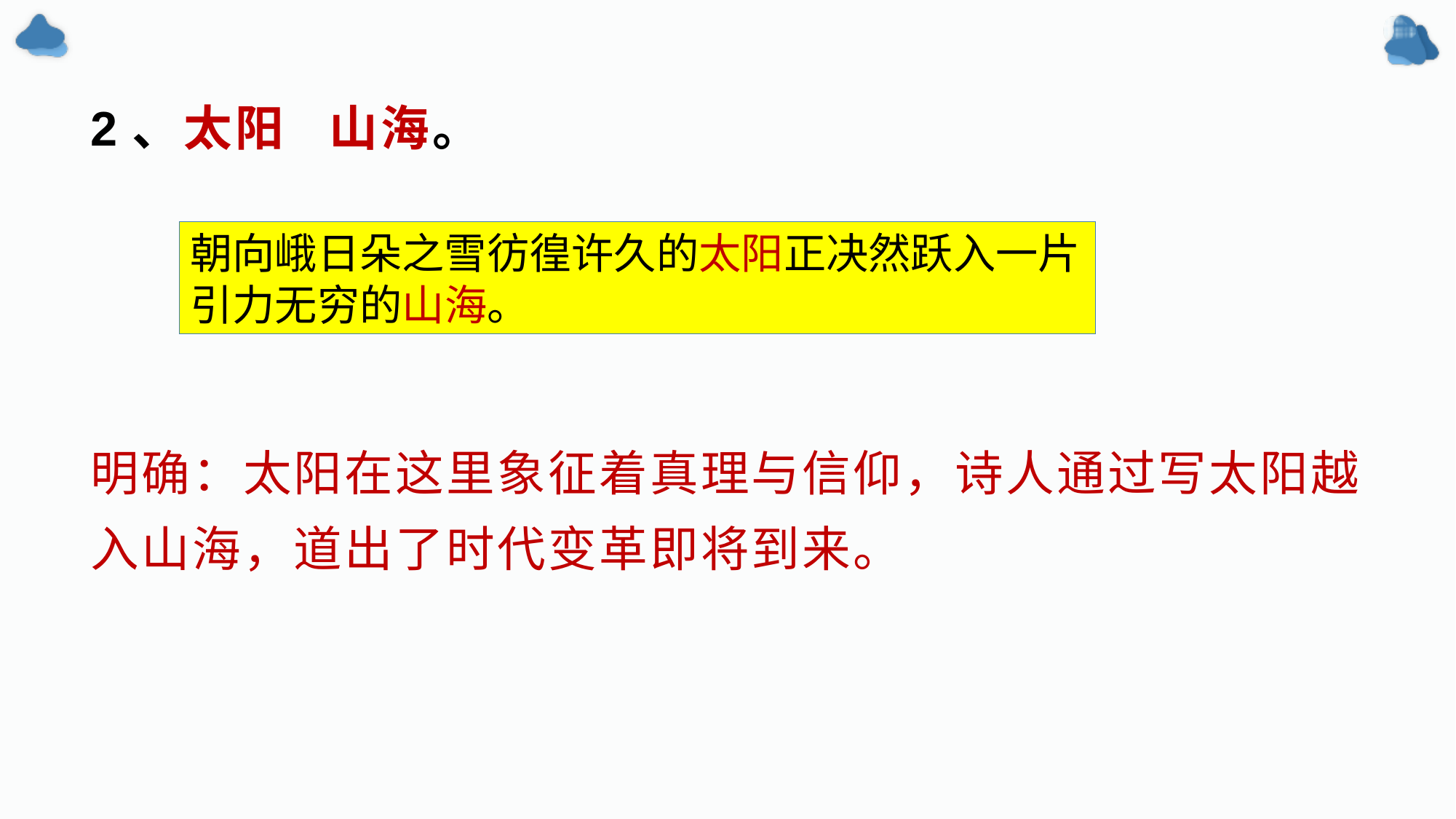

# 2、太阳   山海。
朝向峨日朵之雪彷徨许久的太阳正决然跃入一片引力无穷的山海。
明确：太阳在这里象征着真理与信仰，诗人通过写太阳越入山海，道出了时代变革即将到来。